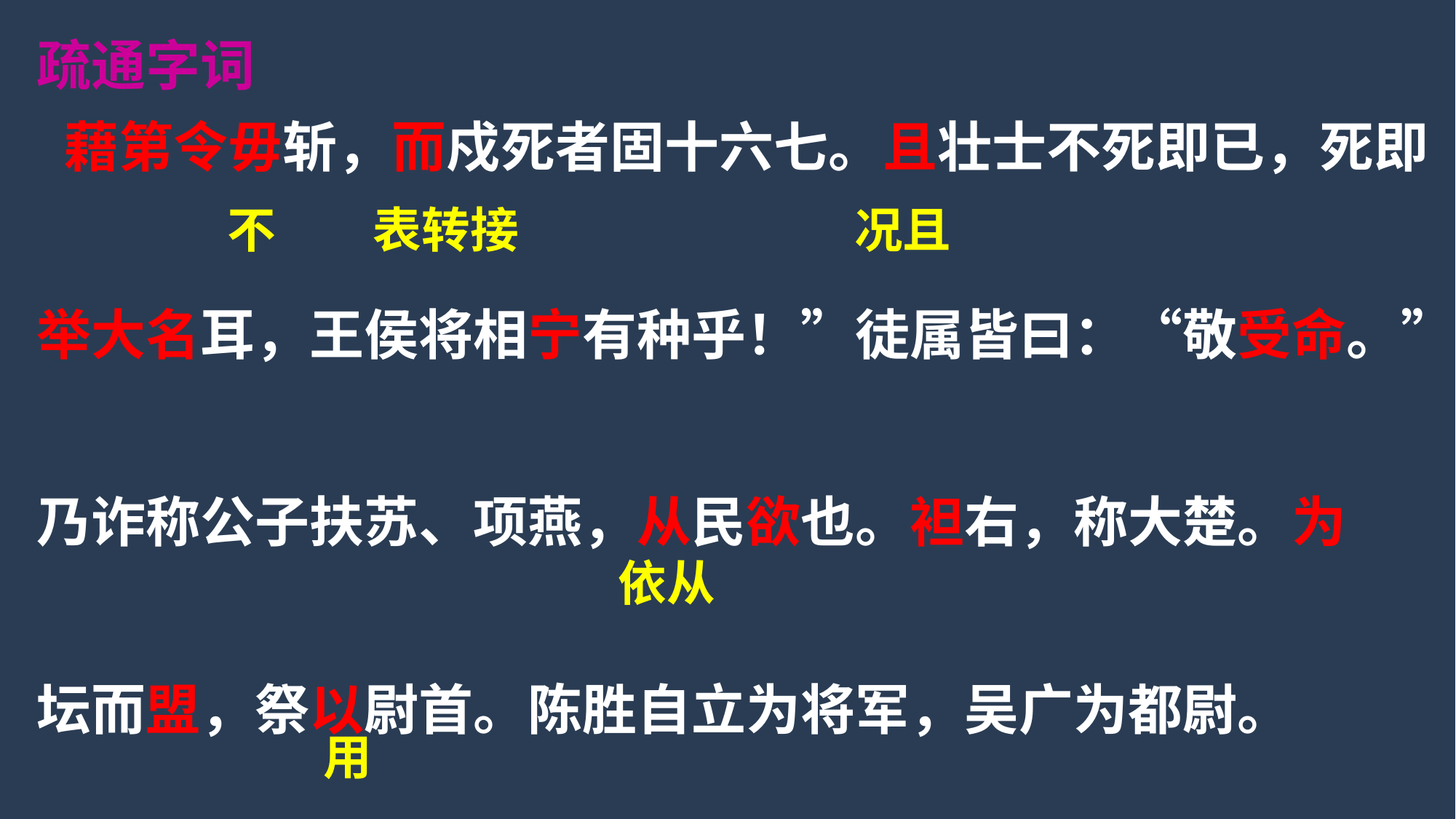

疏通字词
   藉第令毋斩，而戍死者固十六七。且壮士不死即已，死即

举大名耳，王侯将相宁有种乎！”徒属皆曰：“敬受命。”

乃诈称公子扶苏、项燕，从民欲也。袒右，称大楚。为

坛而盟，祭以尉首。陈胜自立为将军，吴广为都尉。

不
表转接
况且
依从
用